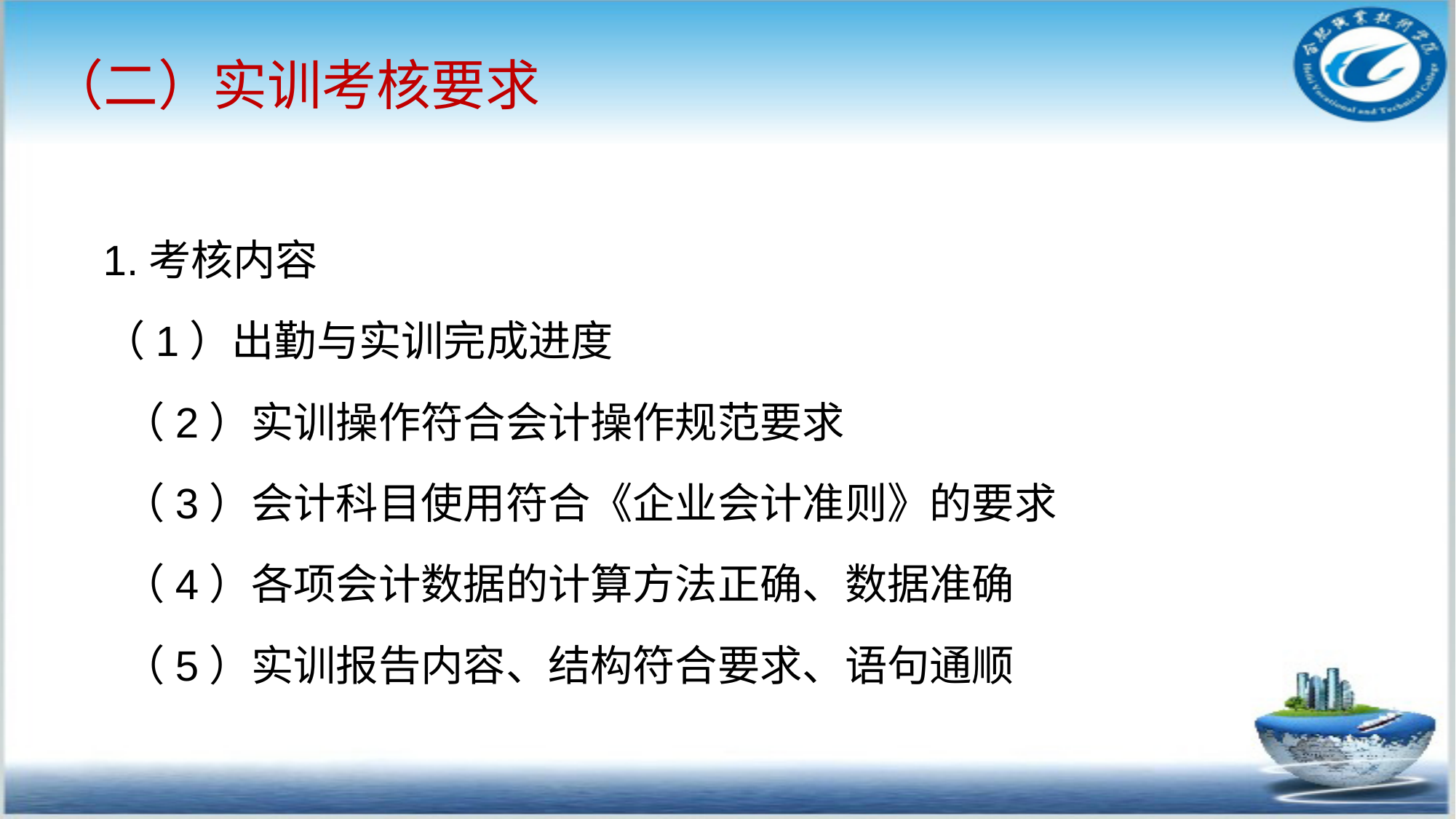

# （二）实训考核要求
1.考核内容
（1）出勤与实训完成进度
 （2）实训操作符合会计操作规范要求
 （3）会计科目使用符合《企业会计准则》的要求
 （4）各项会计数据的计算方法正确、数据准确
 （5）实训报告内容、结构符合要求、语句通顺